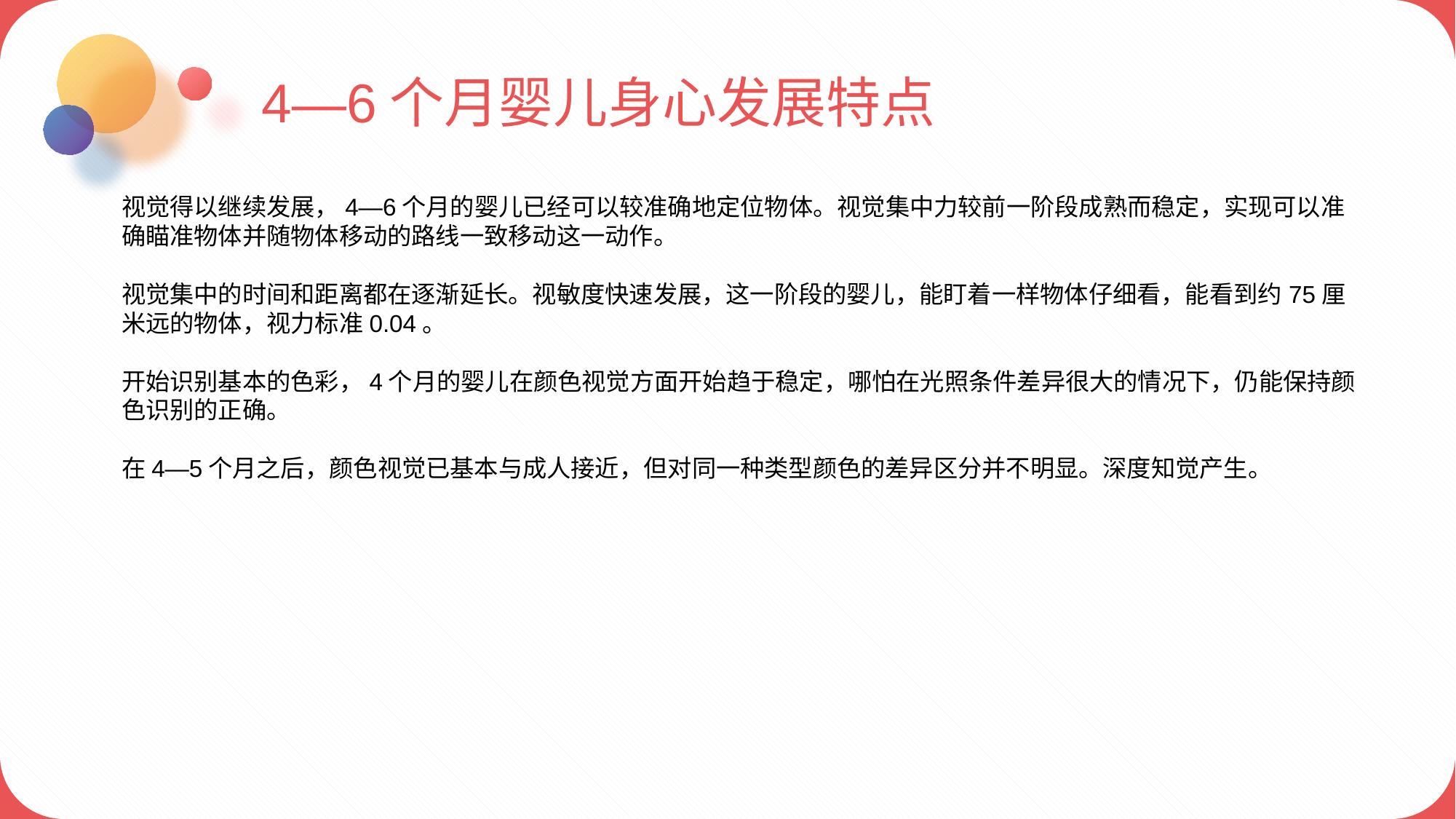

4—6个月婴儿身心发展特点
视觉得以继续发展，4—6个月的婴儿已经可以较准确地定位物体。视觉集中力较前一阶段成熟而稳定，实现可以准确瞄准物体并随物体移动的路线一致移动这一动作。

视觉集中的时间和距离都在逐渐延长。视敏度快速发展，这一阶段的婴儿，能盯着一样物体仔细看，能看到约75厘米远的物体，视力标准0.04。

开始识别基本的色彩，4个月的婴儿在颜色视觉方面开始趋于稳定，哪怕在光照条件差异很大的情况下，仍能保持颜色识别的正确。

在4—5个月之后，颜色视觉已基本与成人接近，但对同一种类型颜色的差异区分并不明显。深度知觉产生。